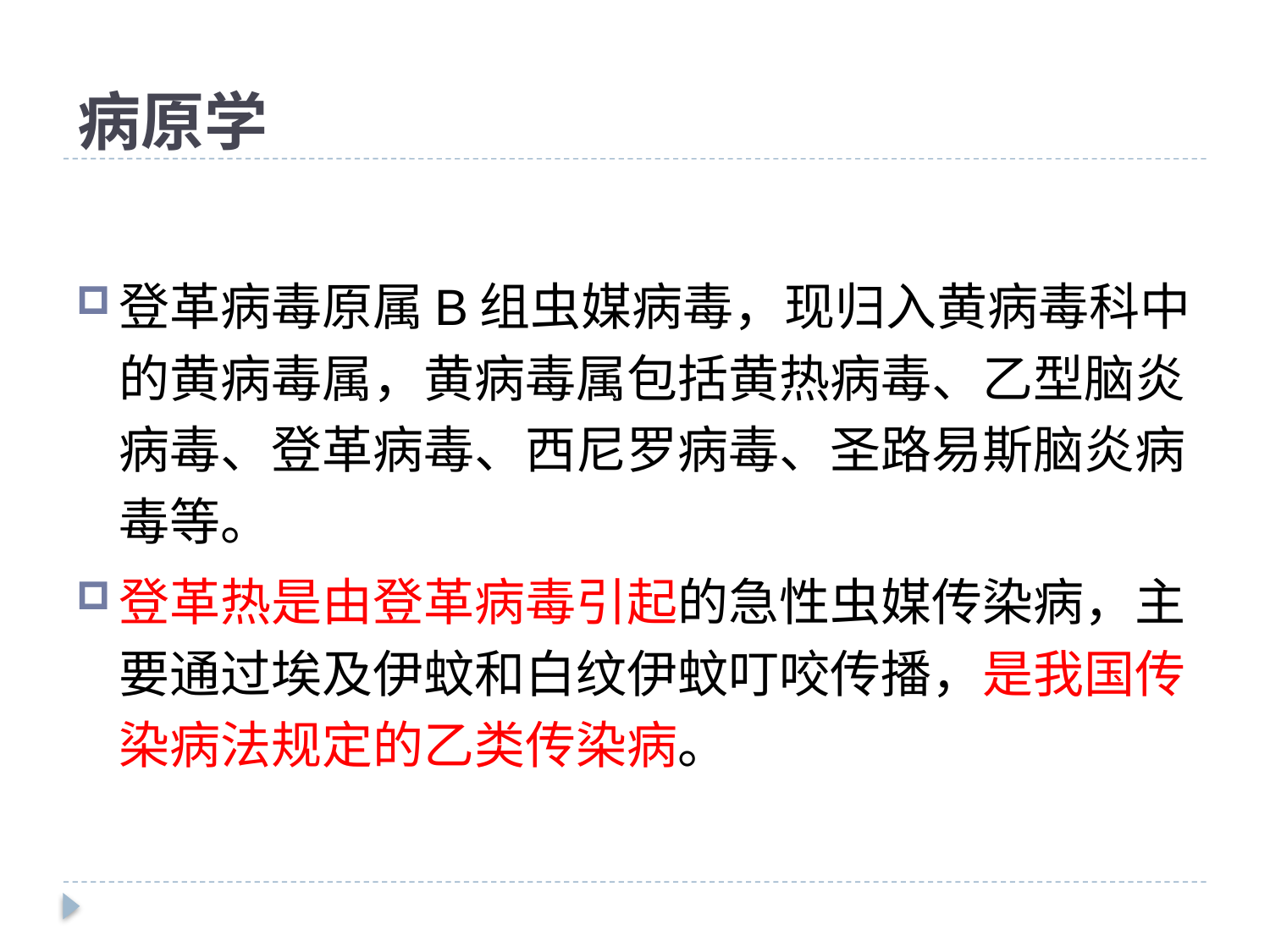

# 病原学

登革病毒原属B组虫媒病毒，现归入黄病毒科中的黄病毒属，黄病毒属包括黄热病毒、乙型脑炎病毒、登革病毒、西尼罗病毒、圣路易斯脑炎病毒等。
登革热是由登革病毒引起的急性虫媒传染病，主要通过埃及伊蚊和白纹伊蚊叮咬传播，是我国传染病法规定的乙类传染病。